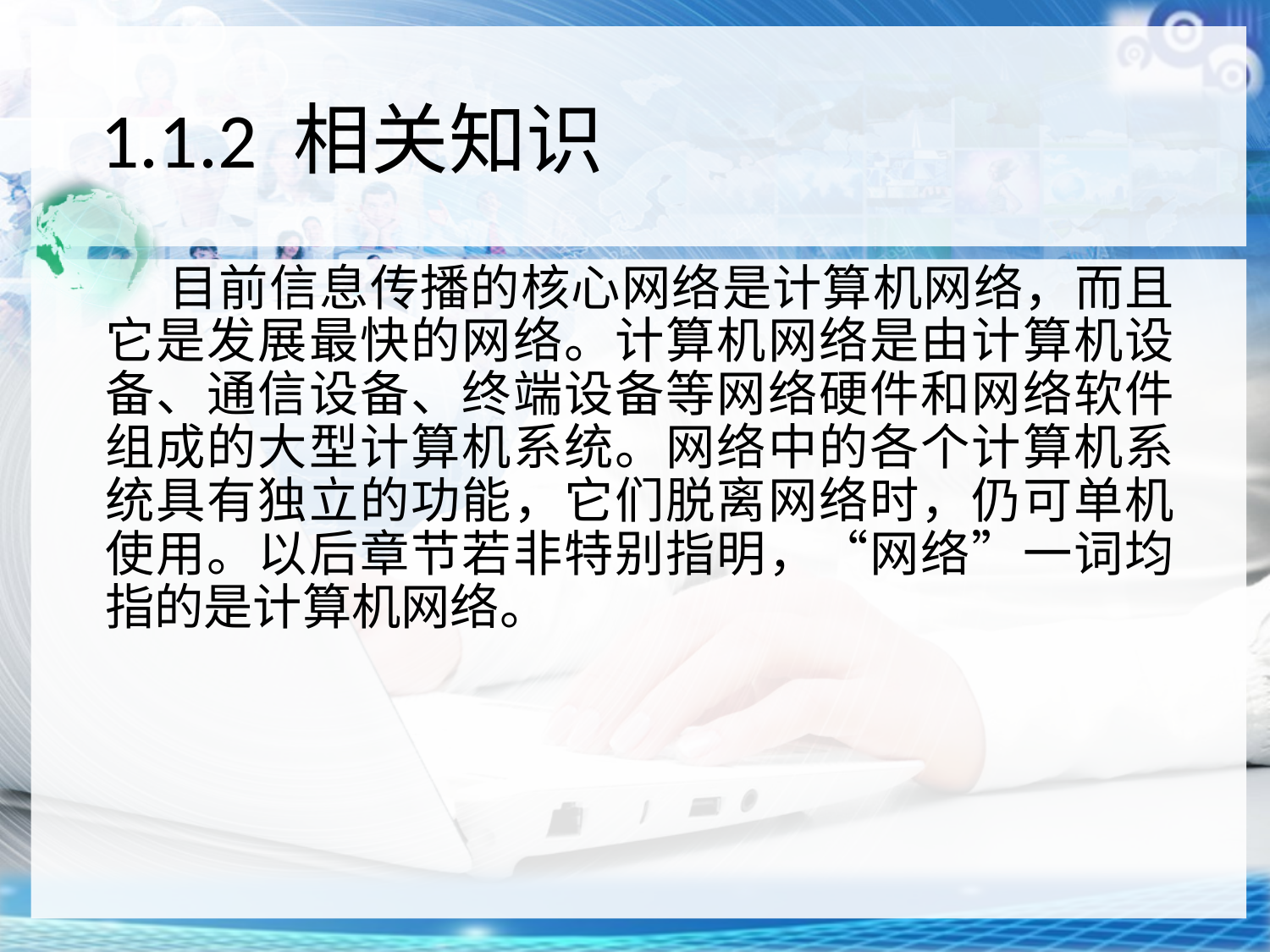

# 1.1.2 相关知识
目前信息传播的核心网络是计算机网络，而且它是发展最快的网络。计算机网络是由计算机设备、通信设备、终端设备等网络硬件和网络软件组成的大型计算机系统。网络中的各个计算机系统具有独立的功能，它们脱离网络时，仍可单机使用。以后章节若非特别指明，“网络”一词均指的是计算机网络。